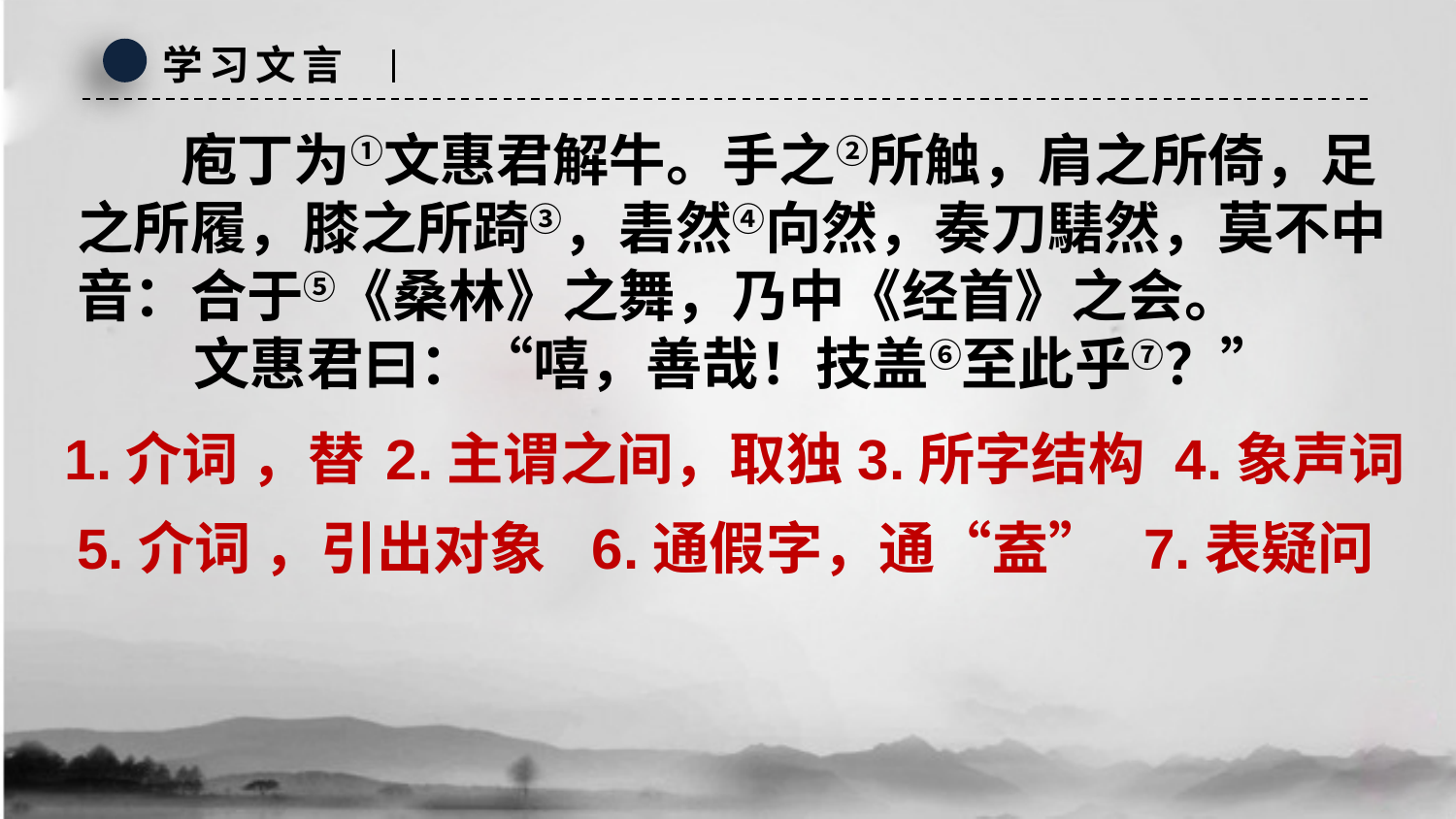

学习文言

       庖丁为①文惠君解牛。手之②所触，肩之所倚，足之所履，膝之所踦③，砉然④向然，奏刀騞然，莫不中音：合于⑤《桑林》之舞，乃中《经首》之会。
        文惠君曰：“嘻，善哉！技盖⑥至此乎⑦？”
1.介词 ，替
2.主谓之间，取独
3.所字结构
4.象声词
5.介词 ，引出对象
6.通假字，通“盍”
7.表疑问